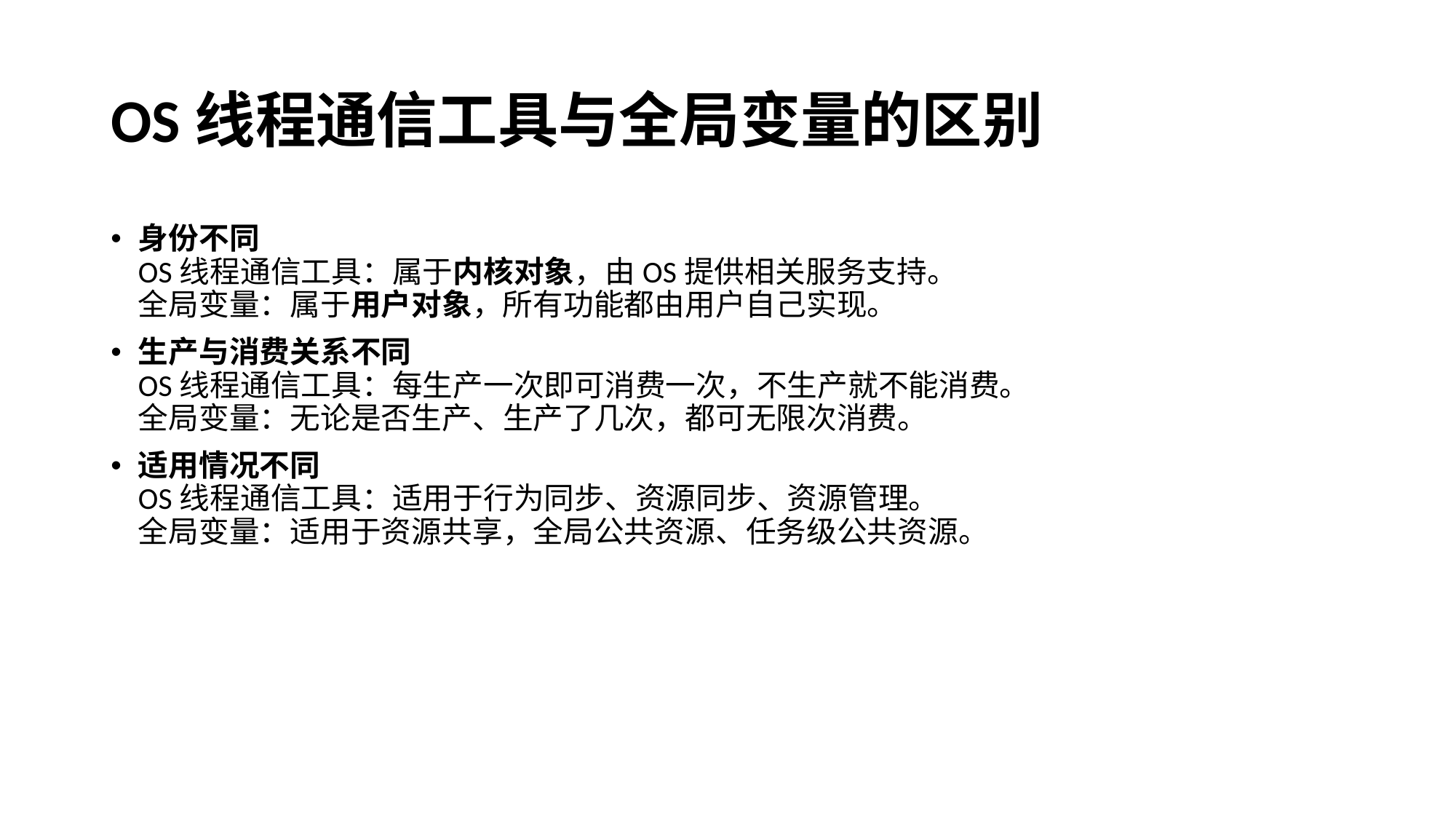

# OS线程通信工具与全局变量的区别
身份不同
OS线程通信工具：属于内核对象，由OS提供相关服务支持。
全局变量：属于用户对象，所有功能都由用户自己实现。
生产与消费关系不同
OS线程通信工具：每生产一次即可消费一次，不生产就不能消费。
全局变量：无论是否生产、生产了几次，都可无限次消费。
适用情况不同
OS线程通信工具：适用于行为同步、资源同步、资源管理。
全局变量：适用于资源共享，全局公共资源、任务级公共资源。